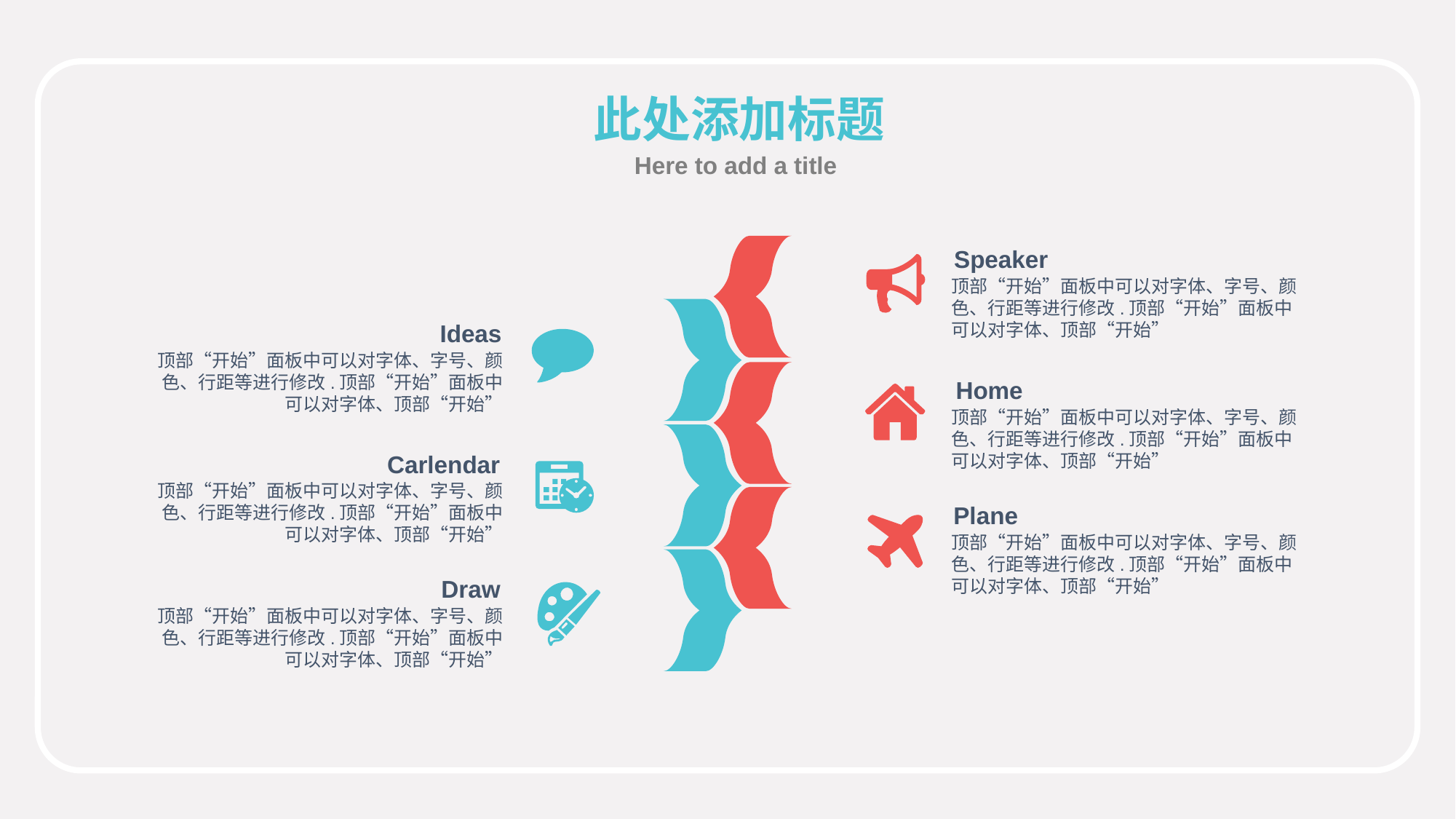

此处添加标题
Here to add a title

Speaker

顶部“开始”面板中可以对字体、字号、颜色、行距等进行修改.顶部“开始”面板中可以对字体、顶部“开始”

Ideas

顶部“开始”面板中可以对字体、字号、颜色、行距等进行修改.顶部“开始”面板中可以对字体、顶部“开始”

Home

顶部“开始”面板中可以对字体、字号、颜色、行距等进行修改.顶部“开始”面板中可以对字体、顶部“开始”

Carlendar

顶部“开始”面板中可以对字体、字号、颜色、行距等进行修改.顶部“开始”面板中可以对字体、顶部“开始”

Plane

顶部“开始”面板中可以对字体、字号、颜色、行距等进行修改.顶部“开始”面板中可以对字体、顶部“开始”

Draw

顶部“开始”面板中可以对字体、字号、颜色、行距等进行修改.顶部“开始”面板中可以对字体、顶部“开始”